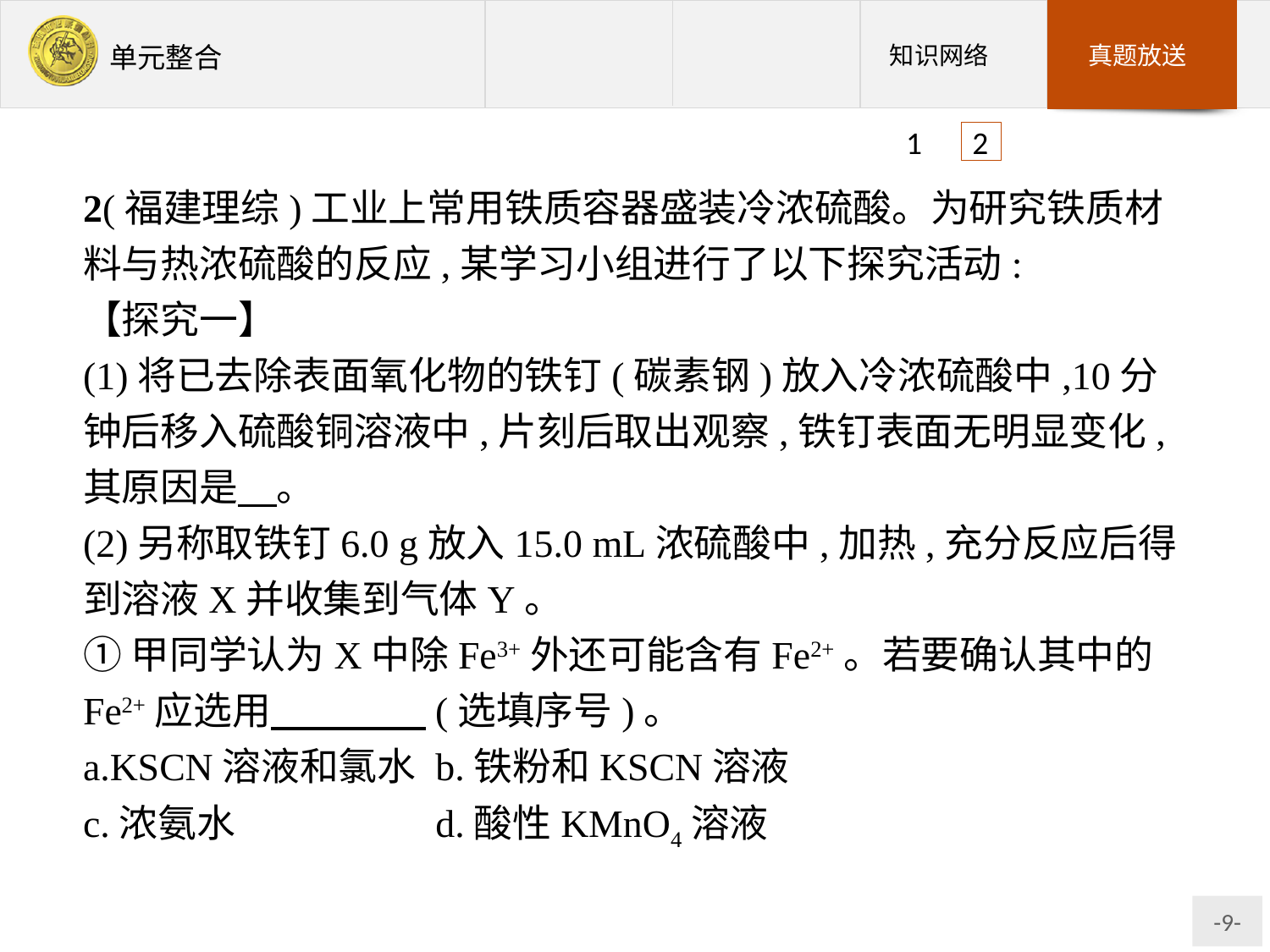

1       2

2(福建理综)工业上常用铁质容器盛装冷浓硫酸。为研究铁质材料与热浓硫酸的反应,某学习小组进行了以下探究活动:
【探究一】
(1)将已去除表面氧化物的铁钉(碳素钢)放入冷浓硫酸中,10分钟后移入硫酸铜溶液中,片刻后取出观察,铁钉表面无明显变化,其原因是　。
(2)另称取铁钉6.0 g放入15.0 mL浓硫酸中,加热,充分反应后得到溶液X并收集到气体Y。
①甲同学认为X中除Fe3+外还可能含有Fe2+。若要确认其中的Fe2+应选用　　　　(选填序号)。
a.KSCN溶液和氯水	b.铁粉和KSCN溶液
c.浓氨水		d.酸性KMnO4溶液